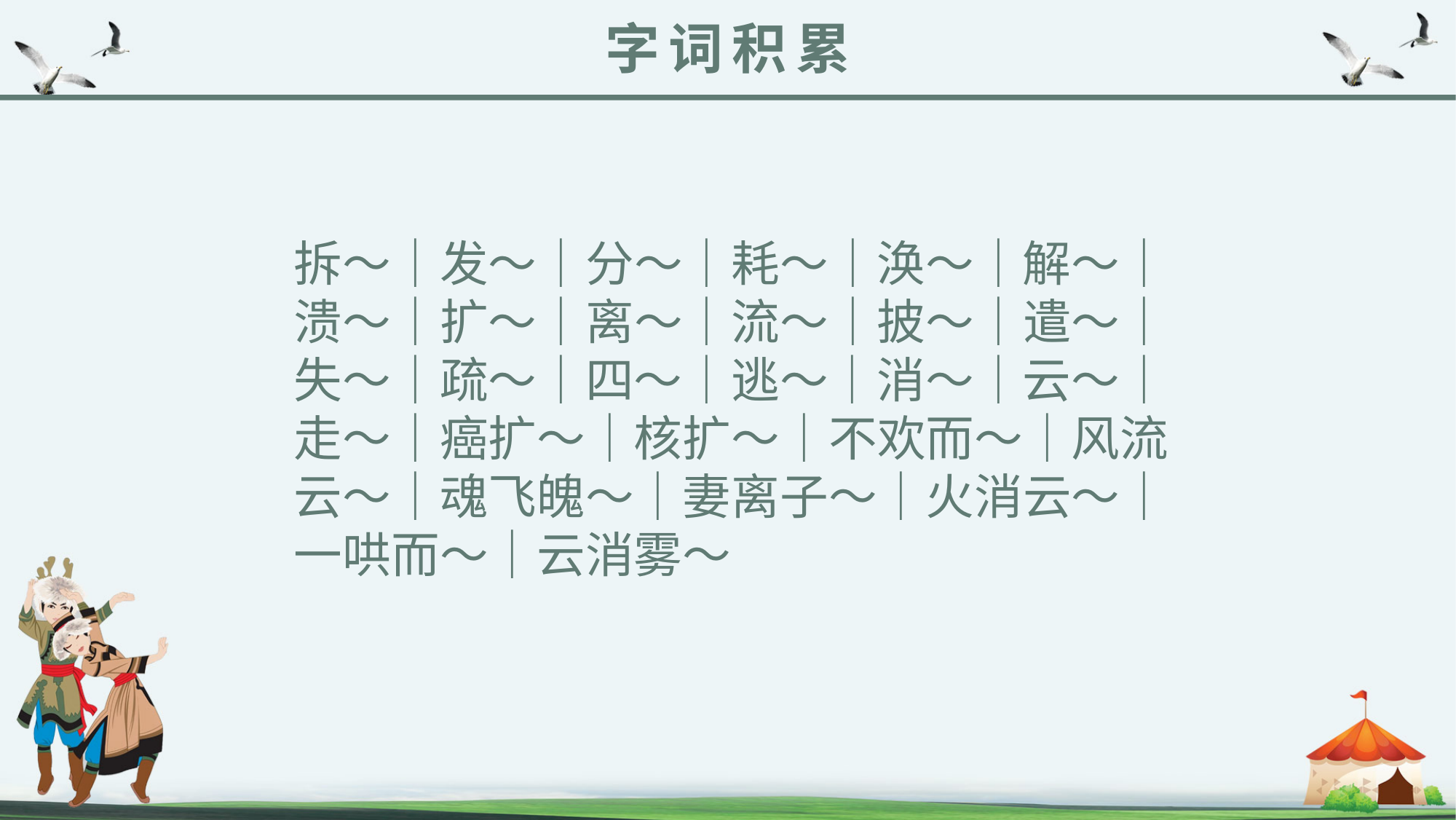

字词积累

拆～｜发～｜分～｜耗～｜涣～｜解～｜溃～｜扩～｜离～｜流～｜披～｜遣～｜失～｜疏～｜四～｜逃～｜消～｜云～｜走～｜癌扩～｜核扩～｜不欢而～｜风流云～｜魂飞魄～｜妻离子～｜火消云～｜一哄而～｜云消雾～